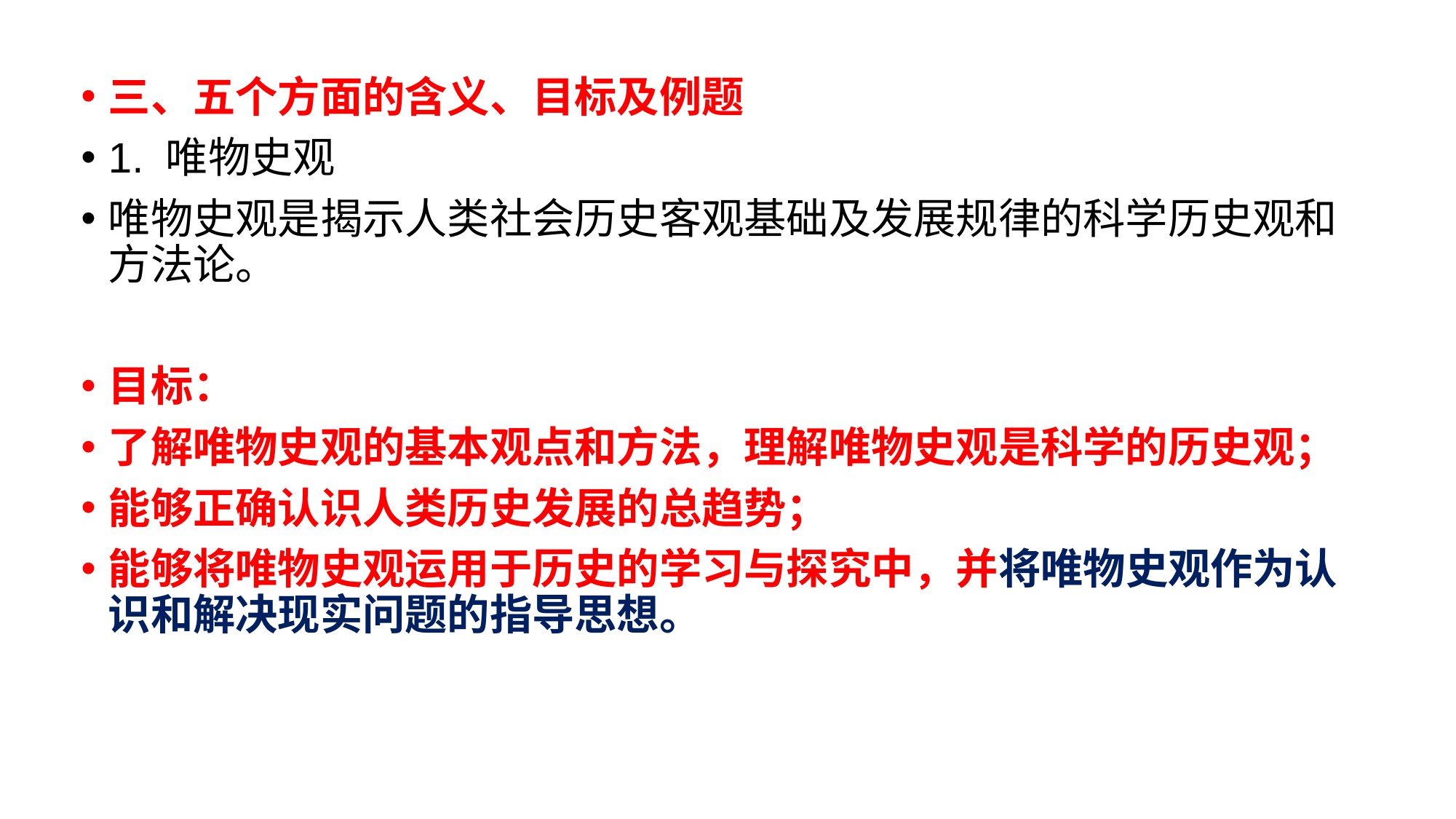

三、五个方面的含义、目标及例题
1. 唯物史观
唯物史观是揭示人类社会历史客观基础及发展规律的科学历史观和方法论。

目标：
了解唯物史观的基本观点和方法，理解唯物史观是科学的历史观；
能够正确认识人类历史发展的总趋势；
能够将唯物史观运用于历史的学习与探究中，并将唯物史观作为认识和解决现实问题的指导思想。